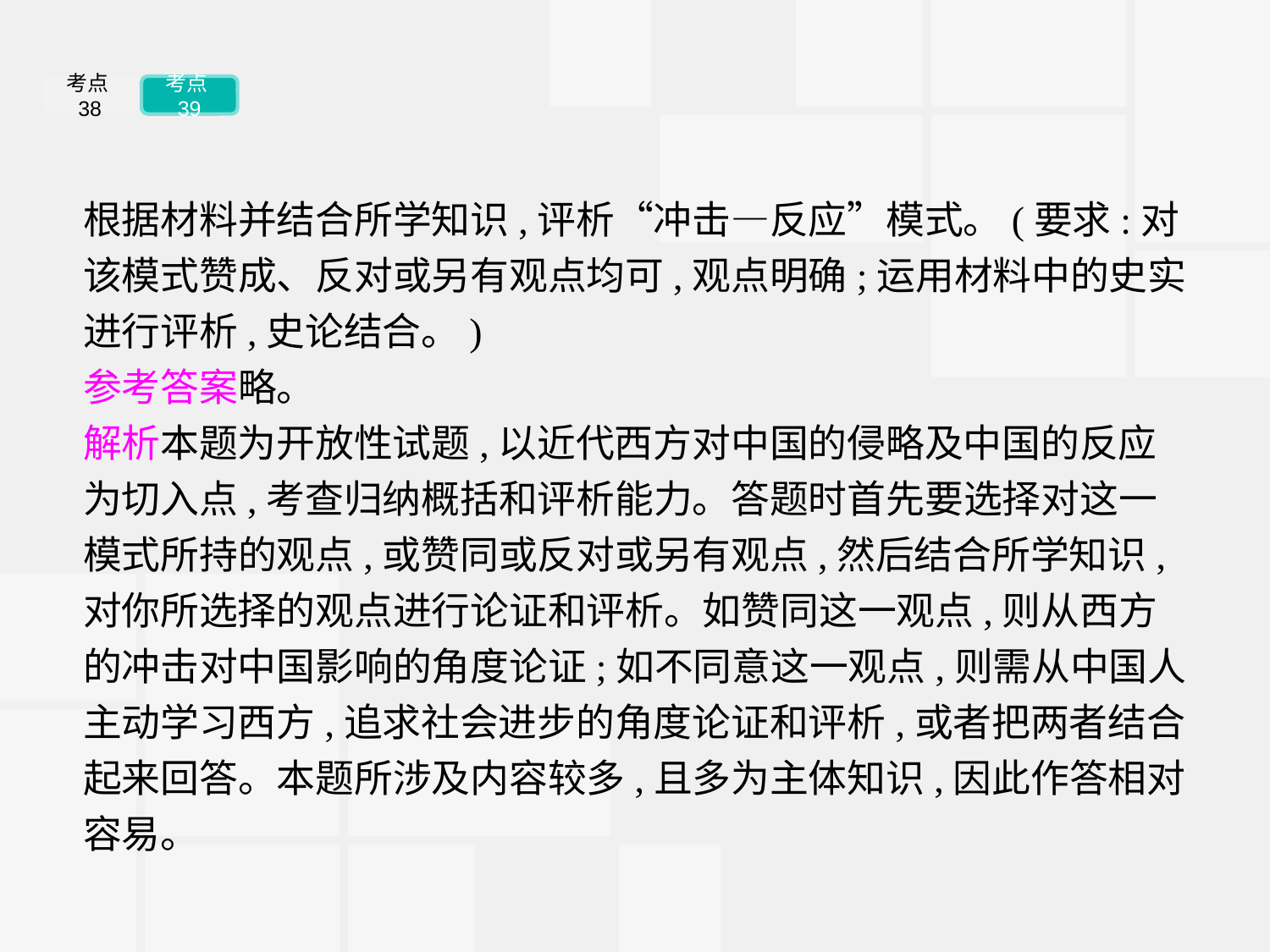

考点38
考点39
根据材料并结合所学知识,评析“冲击—反应”模式。(要求:对该模式赞成、反对或另有观点均可,观点明确;运用材料中的史实进行评析,史论结合。)
参考答案略。
解析本题为开放性试题,以近代西方对中国的侵略及中国的反应为切入点,考查归纳概括和评析能力。答题时首先要选择对这一模式所持的观点,或赞同或反对或另有观点,然后结合所学知识,对你所选择的观点进行论证和评析。如赞同这一观点,则从西方的冲击对中国影响的角度论证;如不同意这一观点,则需从中国人主动学习西方,追求社会进步的角度论证和评析,或者把两者结合起来回答。本题所涉及内容较多,且多为主体知识,因此作答相对容易。